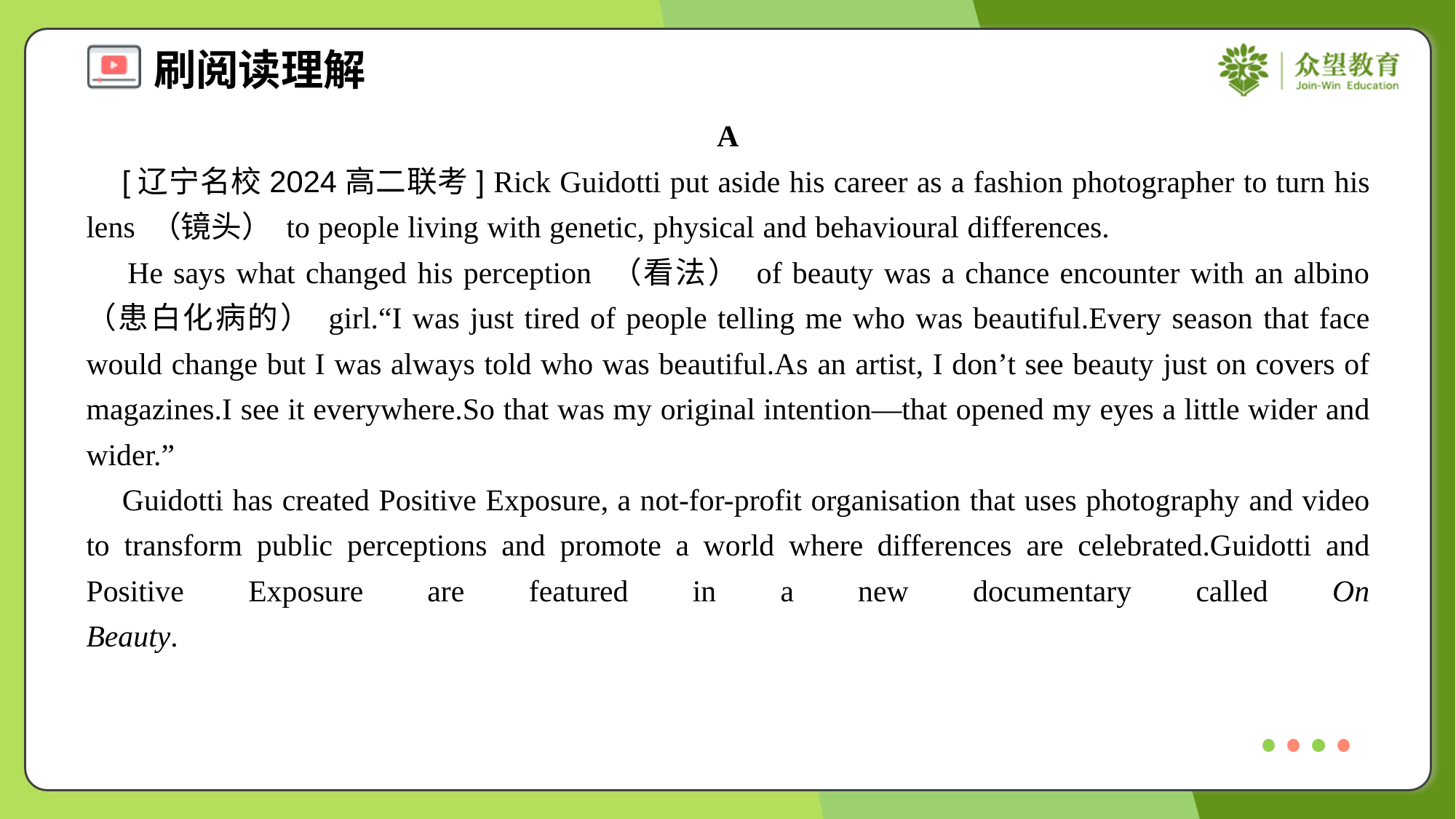

A
    [辽宁名校2024高二联考] Rick Guidotti put aside his career as a fashion photographer to turn his lens （镜头） to people living with genetic, physical and behavioural differences.
    He says what changed his perception （看法） of beauty was a chance encounter with an albino （患白化病的） girl.“I was just tired of people telling me who was beautiful.Every season that face would change but I was always told who was beautiful.As an artist, I don’t see beauty just on covers of magazines.I see it everywhere.So that was my original intention—that opened my eyes a little wider and wider.”
    Guidotti has created Positive Exposure, a not-for-profit organisation that uses photography and video to transform public perceptions and promote a world where differences are celebrated.Guidotti and Positive Exposure are featured in a new documentary called On Beauty.#1.3